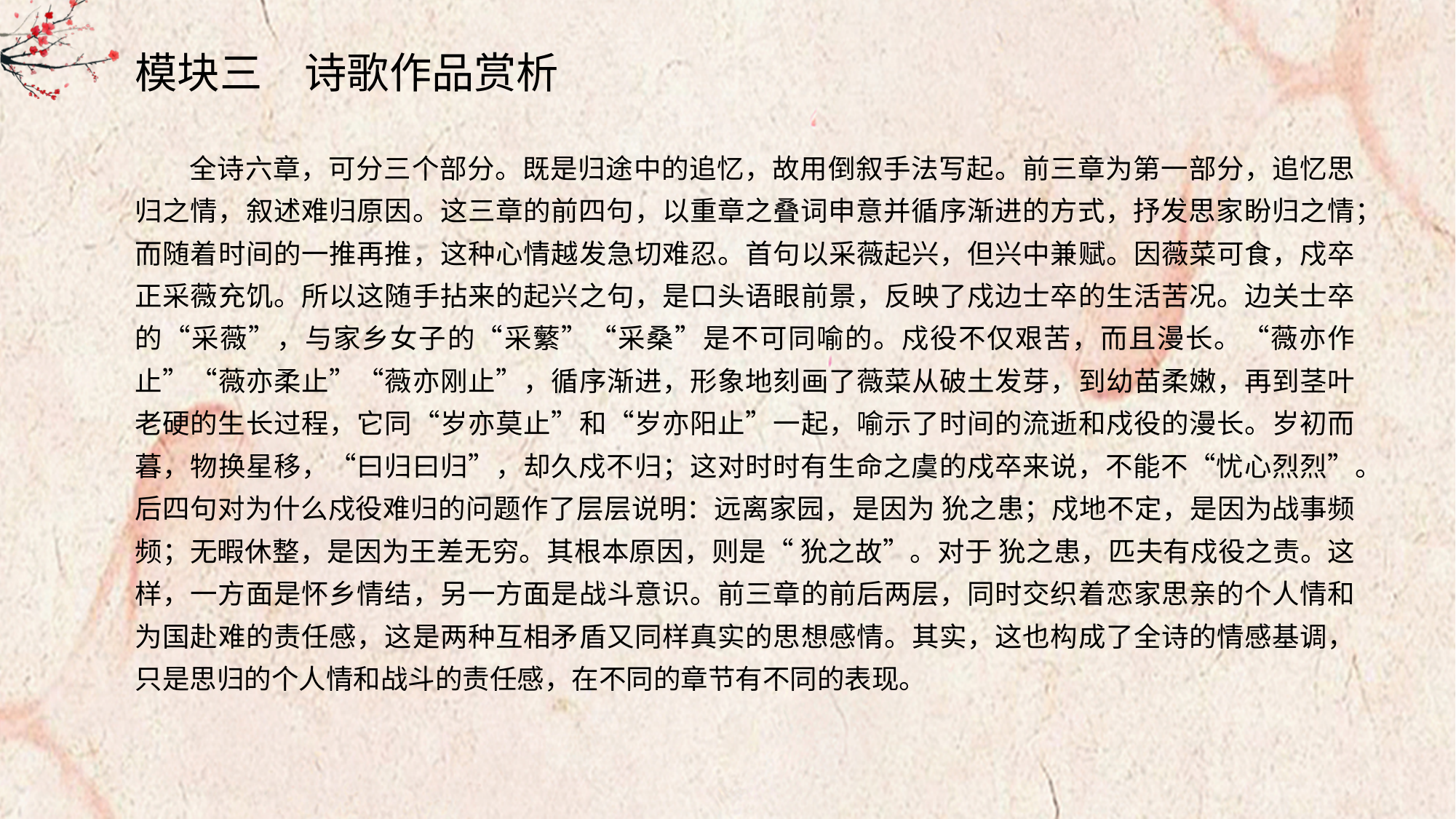

模块三　诗歌作品赏析
全诗六章，可分三个部分。既是归途中的追忆，故用倒叙手法写起。前三章为第一部分，追忆思归之情，叙述难归原因。这三章的前四句，以重章之叠词申意并循序渐进的方式，抒发思家盼归之情；而随着时间的一推再推，这种心情越发急切难忍。首句以采薇起兴，但兴中兼赋。因薇菜可食，戍卒正采薇充饥。所以这随手拈来的起兴之句，是口头语眼前景，反映了戍边士卒的生活苦况。边关士卒的“采薇”，与家乡女子的“采蘩”“采桑”是不可同喻的。戍役不仅艰苦，而且漫长。“薇亦作止”“薇亦柔止”“薇亦刚止”，循序渐进，形象地刻画了薇菜从破土发芽，到幼苗柔嫩，再到茎叶老硬的生长过程，它同“岁亦莫止”和“岁亦阳止”一起，喻示了时间的流逝和戍役的漫长。岁初而暮，物换星移，“曰归曰归”，却久戍不归；这对时时有生命之虞的戍卒来说，不能不“忧心烈烈”。后四句对为什么戍役难归的问题作了层层说明：远离家园，是因为 狁之患；戍地不定，是因为战事频频；无暇休整，是因为王差无穷。其根本原因，则是“ 狁之故”。对于 狁之患，匹夫有戍役之责。这样，一方面是怀乡情结，另一方面是战斗意识。前三章的前后两层，同时交织着恋家思亲的个人情和为国赴难的责任感，这是两种互相矛盾又同样真实的思想感情。其实，这也构成了全诗的情感基调，只是思归的个人情和战斗的责任感，在不同的章节有不同的表现。